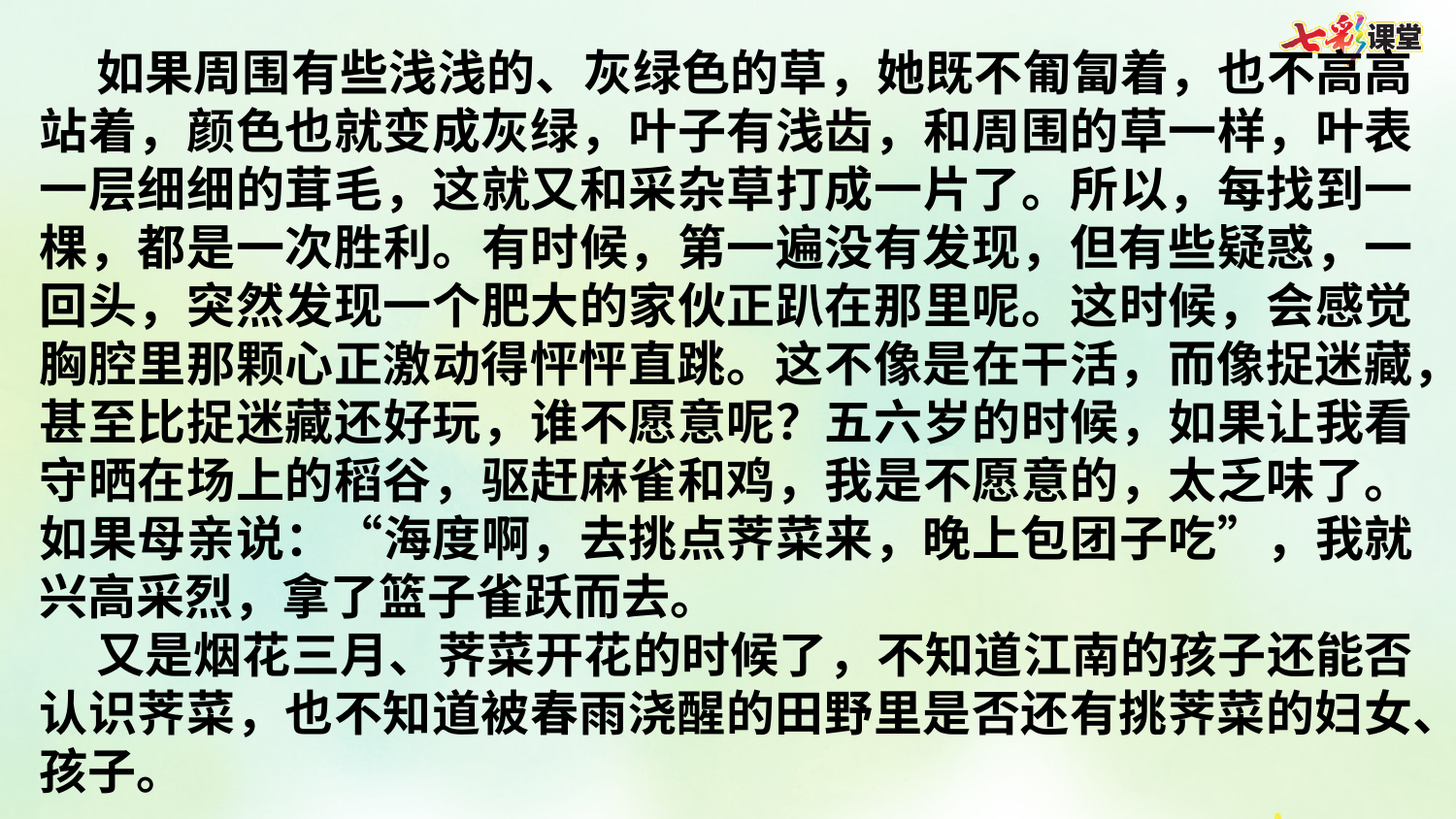

如果周围有些浅浅的、灰绿色的草，她既不匍匐着，也不高高站着，颜色也就变成灰绿，叶子有浅齿，和周围的草一样，叶表一层细细的茸毛，这就又和采杂草打成一片了。所以，每找到一棵，都是一次胜利。有时候，第一遍没有发现，但有些疑惑，一回头，突然发现一个肥大的家伙正趴在那里呢。这时候，会感觉胸腔里那颗心正激动得怦怦直跳。这不像是在干活，而像捉迷藏，甚至比捉迷藏还好玩，谁不愿意呢？五六岁的时候，如果让我看守晒在场上的稻谷，驱赶麻雀和鸡，我是不愿意的，太乏味了。如果母亲说：“海度啊，去挑点荠菜来，晚上包团子吃”，我就兴高采烈，拿了篮子雀跃而去。
    又是烟花三月、荠菜开花的时候了，不知道江南的孩子还能否认识荠菜，也不知道被春雨浇醒的田野里是否还有挑荠菜的妇女、孩子。